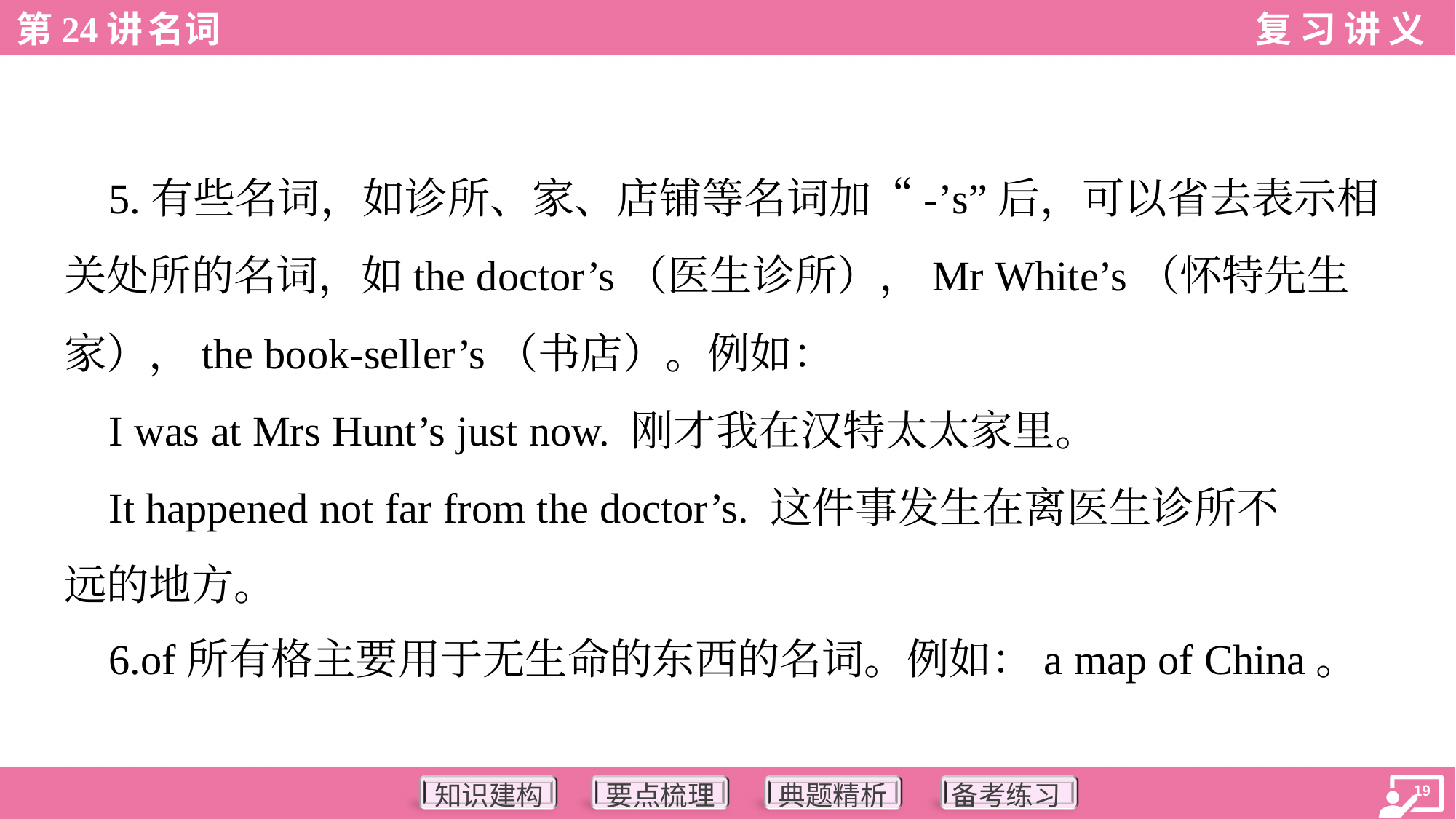

5.有些名词，如诊所、家、店铺等名词加“-’s”后，可以省去表示相
关处所的名词，如the doctor’s（医生诊所），Mr White’s（怀特先生
家），the book-seller’s（书店）。例如：
    I was at Mrs Hunt’s just now. 刚才我在汉特太太家里。
    It happened not far from the doctor’s. 这件事发生在离医生诊所不
远的地方。
    6.of所有格主要用于无生命的东西的名词。例如：a map of China。